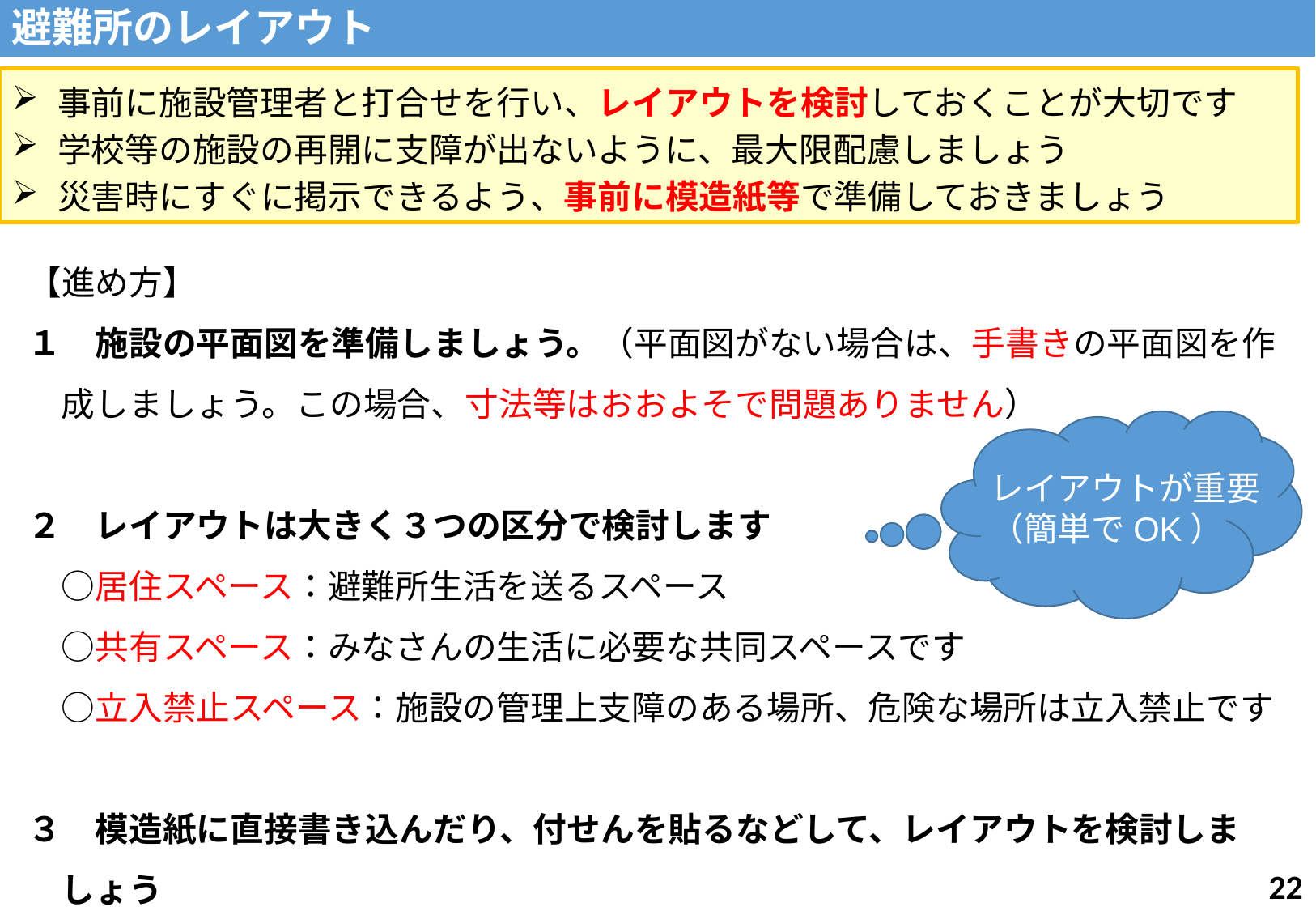

避難所のレイアウト

事前に施設管理者と打合せを行い、レイアウトを検討しておくことが大切です
学校等の施設の再開に支障が出ないように、最大限配慮しましょう
災害時にすぐに掲示できるよう、事前に模造紙等で準備しておきましょう
【進め方】
１　施設の平面図を準備しましょう。（平面図がない場合は、手書きの平面図を作
　成しましょう。この場合、寸法等はおおよそで問題ありません）

２　レイアウトは大きく３つの区分で検討します
　○居住スペース：避難所生活を送るスペース
　○共有スペース：みなさんの生活に必要な共同スペースです
　○立入禁止スペース：施設の管理上支障のある場所、危険な場所は立入禁止です

３　模造紙に直接書き込んだり、付せんを貼るなどして、レイアウトを検討しま
　しょう

レイアウトが重要
（簡単でOK）
22